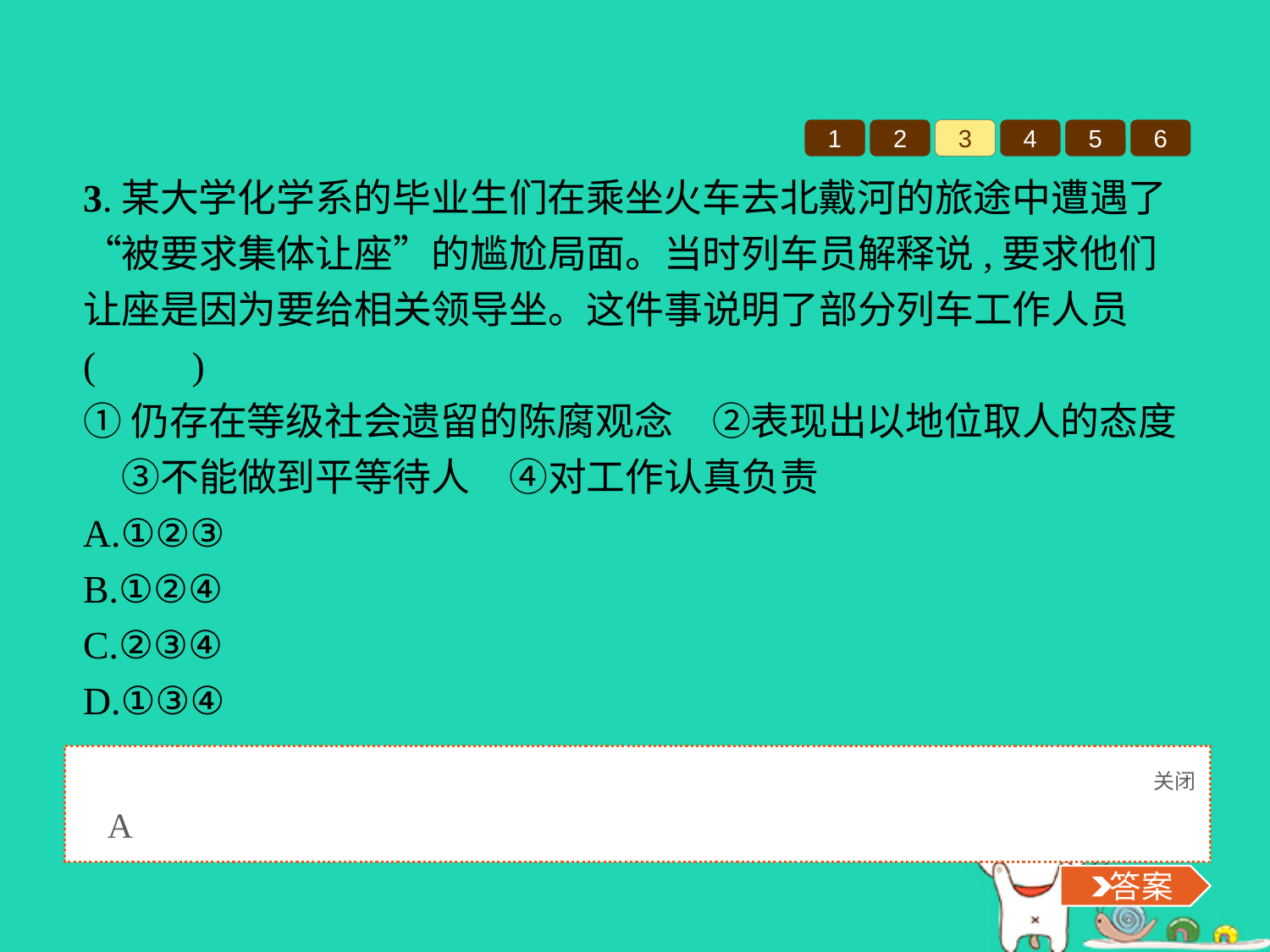

1
2
3
4
5
6
3.某大学化学系的毕业生们在乘坐火车去北戴河的旅途中遭遇了“被要求集体让座”的尴尬局面。当时列车员解释说,要求他们让座是因为要给相关领导坐。这件事说明了部分列车工作人员(　　)
①仍存在等级社会遗留的陈腐观念　②表现出以地位取人的态度　③不能做到平等待人　④对工作认真负责
A.①②③
B.①②④
C.②③④
D.①③④

关闭
  答案

A
  答案